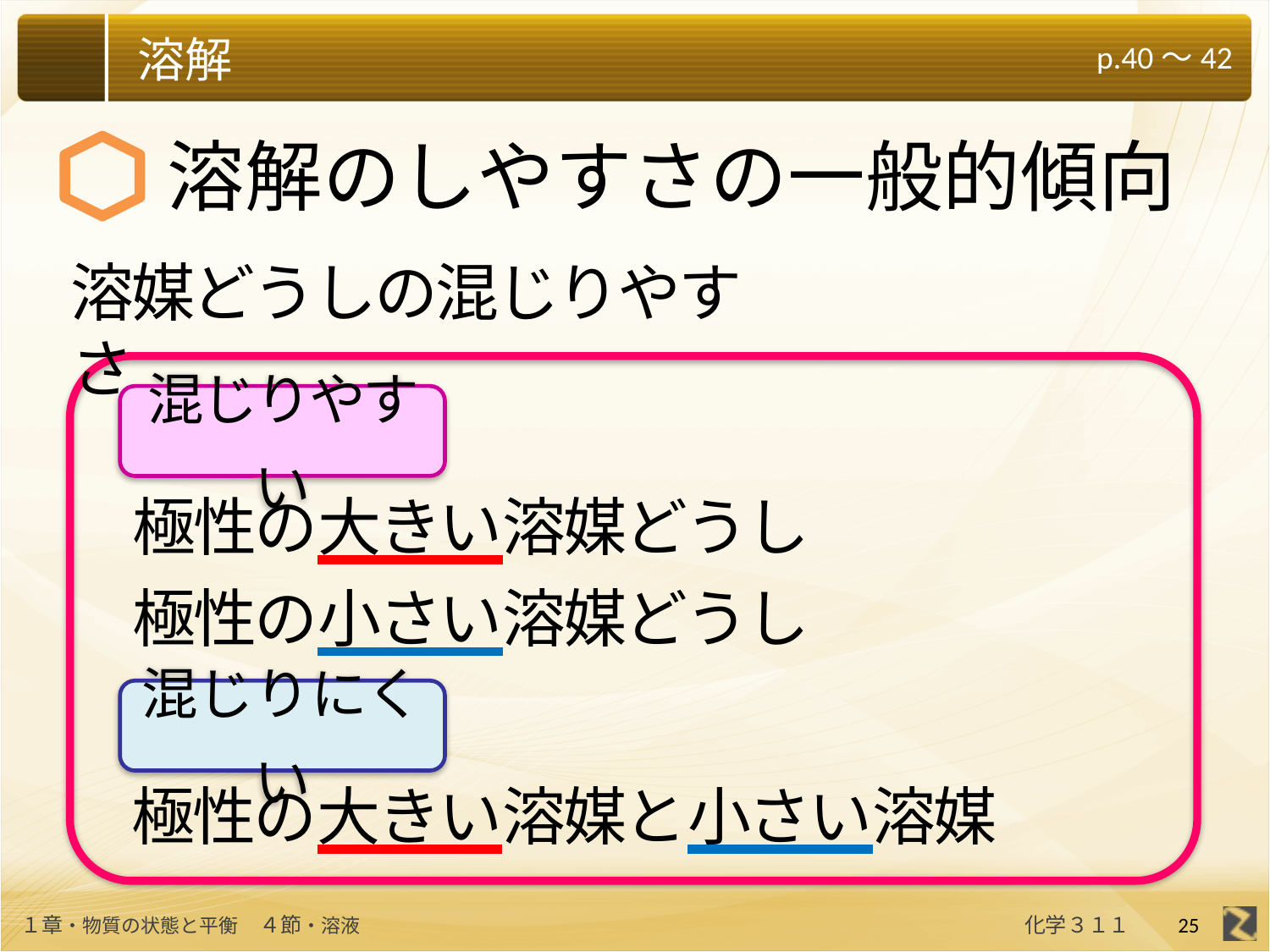

溶解のしやすさの一般的傾向

溶媒どうしの混じりやすさ

混じりやすい
極性の大きい溶媒どうし
極性の小さい溶媒どうし
混じりにくい
極性の大きい溶媒と小さい溶媒